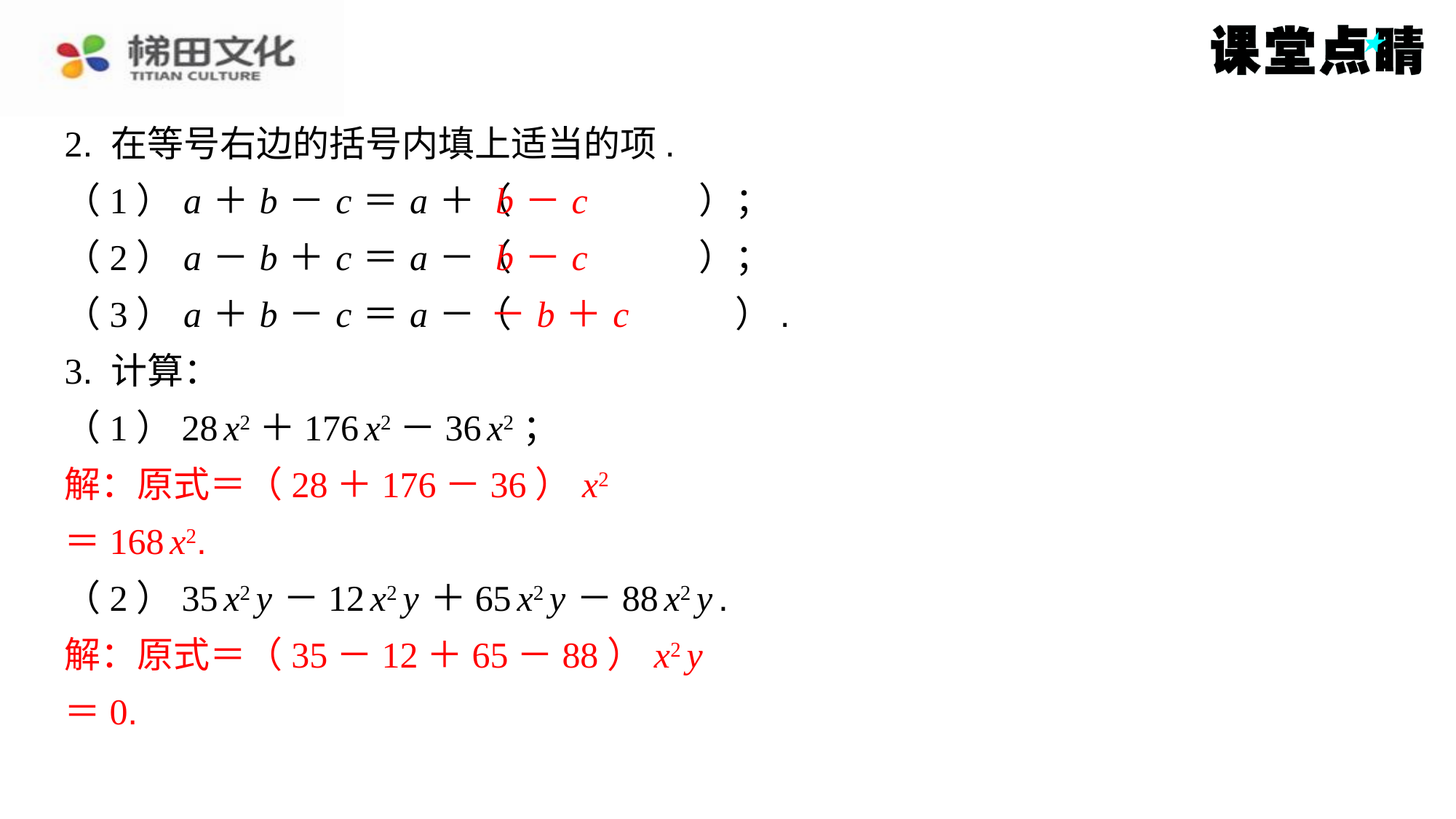

2. 在等号右边的括号内填上适当的项.
（1） a ＋ b － c ＝ a ＋（　 b － c 　）；
（2） a － b ＋ c ＝ a －（　 b － c 　）；
（3） a ＋ b － c ＝ a －（　－ b ＋ c 　）.
3. 计算：
（1）28 x2＋176 x2－36 x2；
解：原式＝（28＋176－36） x2
＝168 x2.
（2）35 x2 y －12 x2 y ＋65 x2 y －88 x2 y .
解：原式＝（35－12＋65－88） x2 y
＝0.
b － c
b － c
－ b ＋ c
解：原式＝（28＋176－36） x2
＝168 x2.
解：原式＝（35－12＋65－88） x2 y
＝0.